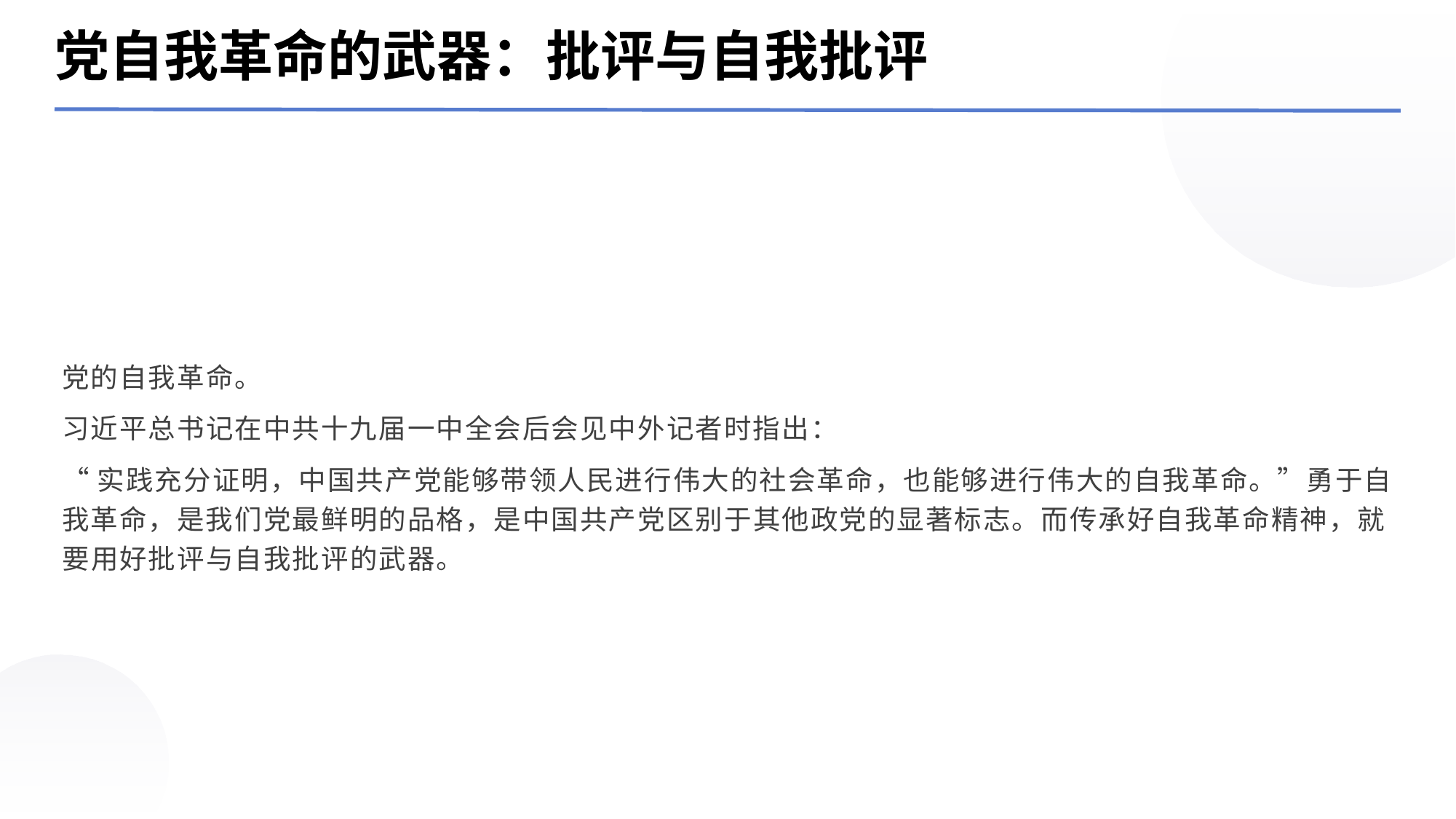

党自我革命的武器：批评与自我批评
党的自我革命。
习近平总书记在中共十九届一中全会后会见中外记者时指出：
“实践充分证明，中国共产党能够带领人民进行伟大的社会革命，也能够进行伟大的自我革命。”勇于自我革命，是我们党最鲜明的品格，是中国共产党区别于其他政党的显著标志。而传承好自我革命精神，就要用好批评与自我批评的武器。